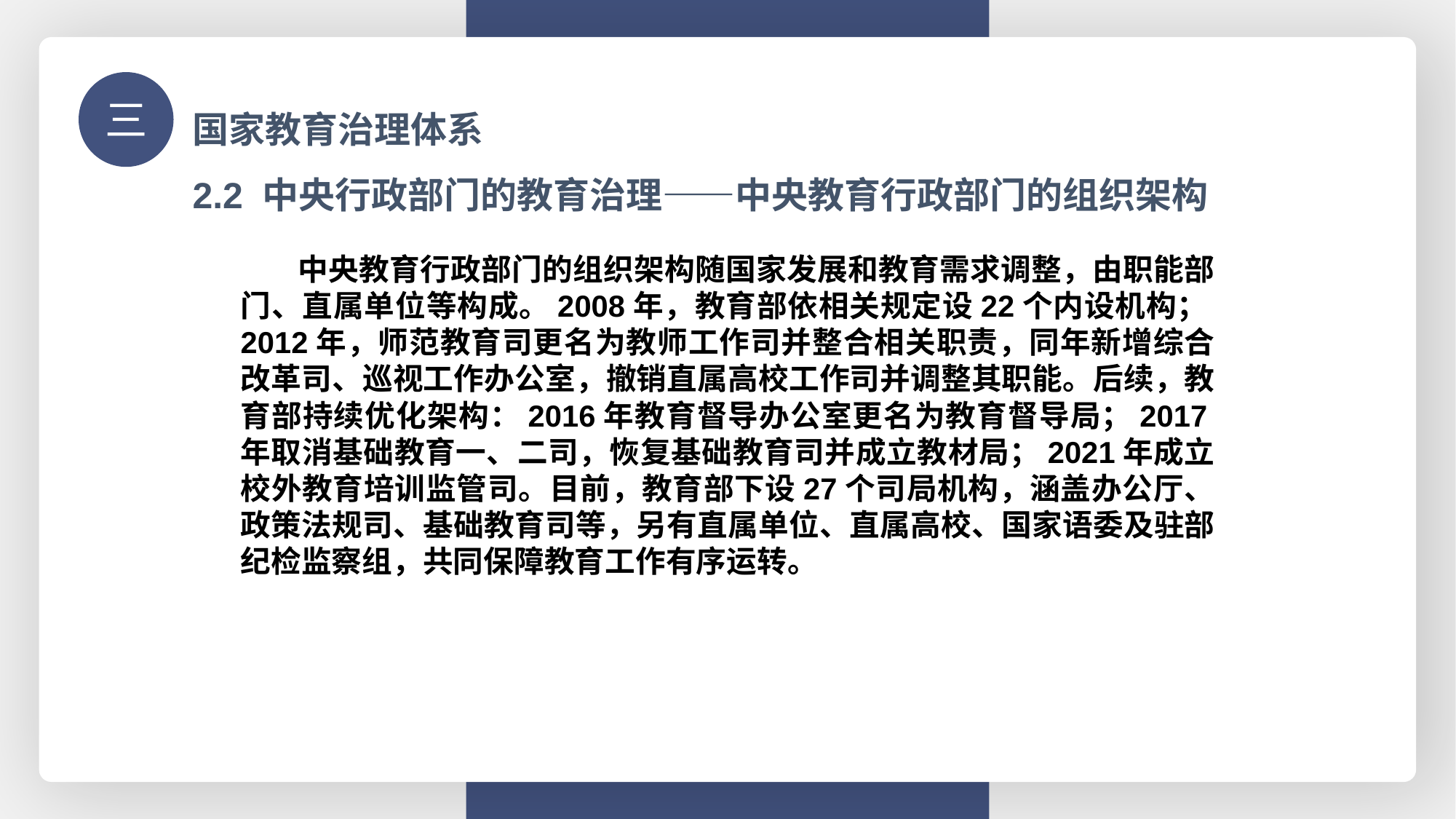

国家教育治理体系
三
2.2 中央行政部门的教育治理——中央教育行政部门的组织架构
       中央教育行政部门的组织架构随国家发展和教育需求调整，由职能部门、直属单位等构成。2008年，教育部依相关规定设22个内设机构；2012年，师范教育司更名为教师工作司并整合相关职责，同年新增综合改革司、巡视工作办公室，撤销直属高校工作司并调整其职能。后续，教育部持续优化架构：2016年教育督导办公室更名为教育督导局；2017年取消基础教育一、二司，恢复基础教育司并成立教材局；2021年成立校外教育培训监管司。目前，教育部下设27个司局机构，涵盖办公厅、政策法规司、基础教育司等，另有直属单位、直属高校、国家语委及驻部纪检监察组，共同保障教育工作有序运转。